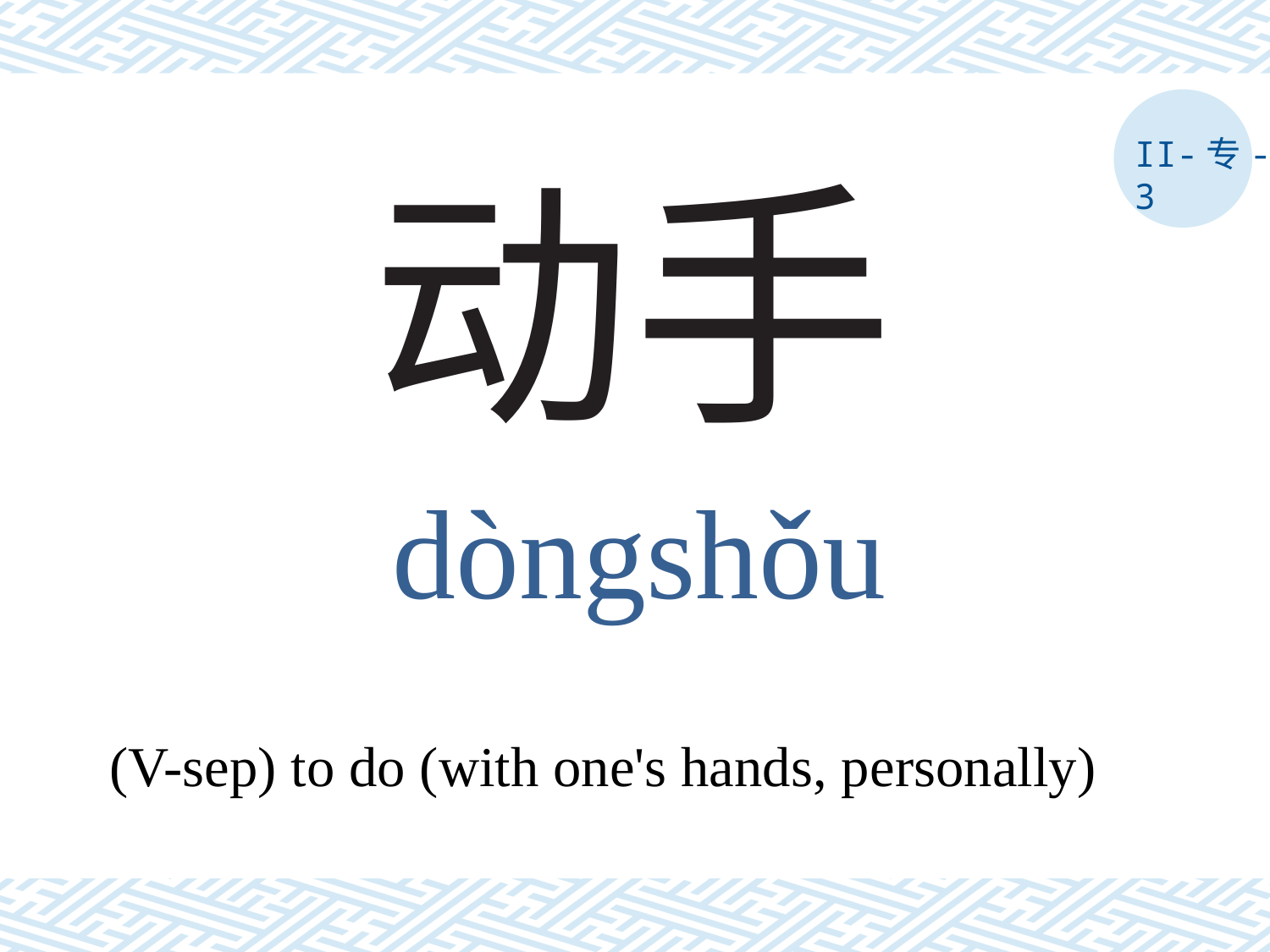

II-专-3

# 动手
dòngshǒu
(V-sep) to do (with one's hands, personally)